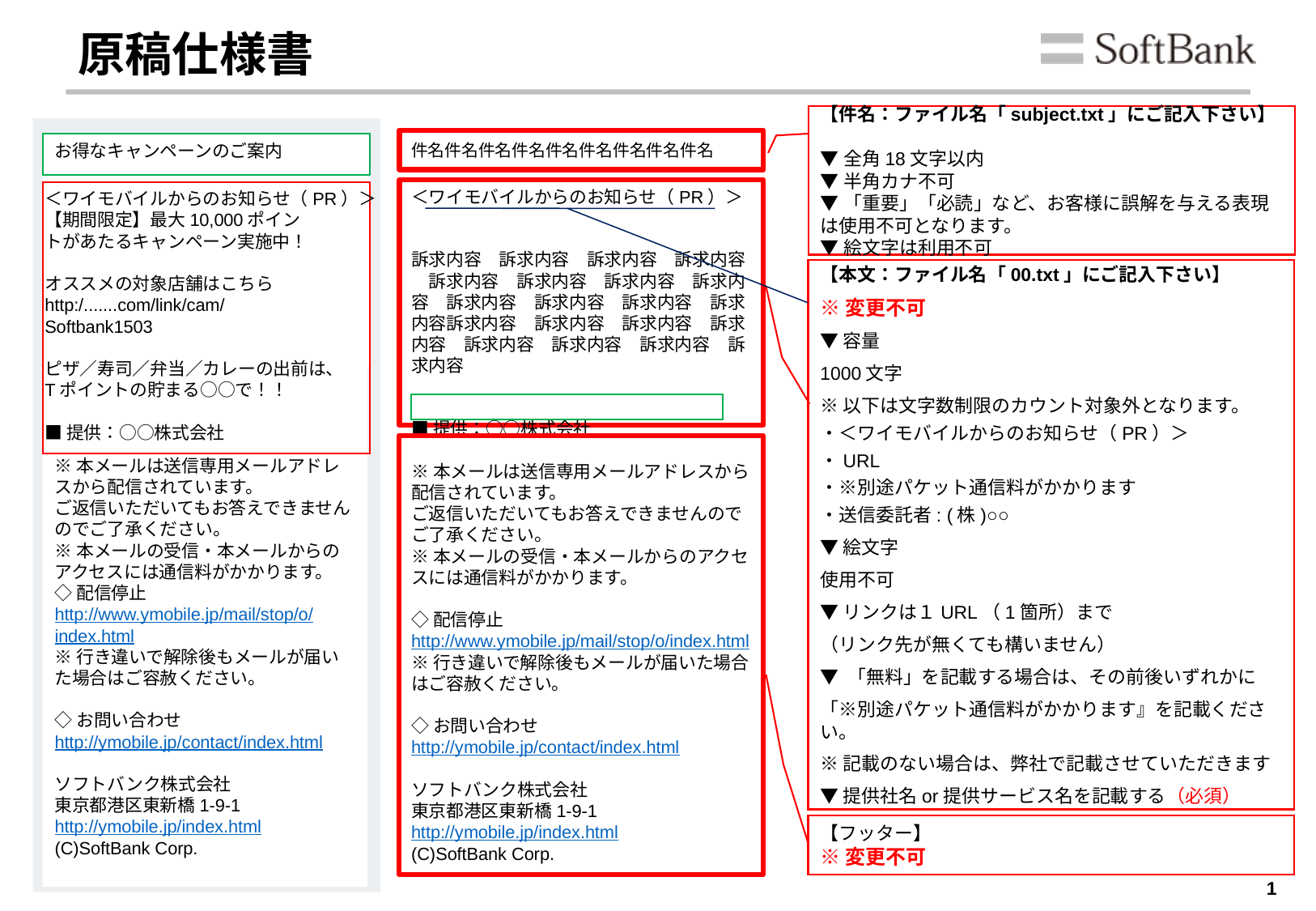

# 原稿仕様書
【件名：ファイル名「subject.txt」にご記入下さい】
▼全角18文字以内
▼半角カナ不可
▼「重要」「必読」など、お客様に誤解を与える表現は使用不可となります。
▼絵文字は利用不可

件名件名件名件名件名件名件名件名件名
見本

お得なキャンペーンのご案内
＜ワイモバイルからのお知らせ（PR）＞

訴求内容　訴求内容　訴求内容　訴求内容　訴求内容　訴求内容　訴求内容　訴求内容　訴求内容　訴求内容　訴求内容　訴求内容訴求内容　訴求内容　訴求内容　訴求内容　訴求内容　訴求内容　訴求内容　訴求内容

■提供：○○株式会社

※本メールは送信専用メールアドレスから配信されています。
ご返信いただいてもお答えできませんのでご了承ください。
※本メールの受信・本メールからのアクセスには通信料がかかります。

◇配信停止
http://www.ymobile.jp/mail/stop/o/index.html
※行き違いで解除後もメールが届いた場合はご容赦ください。

◇お問い合わせ
http://ymobile.jp/contact/index.html

ソフトバンク株式会社
東京都港区東新橋1-9-1
http://ymobile.jp/index.html
(C)SoftBank Corp.
＜ワイモバイルからのお知らせ（PR）＞
【期間限定】最大10,000ポイン
トがあたるキャンペーン実施中！
オススメの対象店舗はこちら
http:/.......com/link/cam/
Softbank1503
ピザ／寿司／弁当／カレーの出前は、
Tポイントの貯まる○○で！！

■提供：○○株式会社

【本文：ファイル名「00.txt」にご記入下さい】
※変更不可
▼容量
1000文字
※以下は文字数制限のカウント対象外となります。
・＜ワイモバイルからのお知らせ（PR）＞
・URL
・※別途パケット通信料がかかります
・送信委託者: (株)○○
▼絵文字
使用不可
▼リンクは１URL（1箇所）まで
（リンク先が無くても構いません）
▼ 「無料」を記載する場合は、その前後いずれかに
「※別途パケット通信料がかかります』を記載ください。
※記載のない場合は、弊社で記載させていただきます
▼提供社名or提供サービス名を記載する（必須）

※本メールは送信専用メールアドレスから配信されています。
ご返信いただいてもお答えできませんのでご了承ください。
※本メールの受信・本メールからのアクセスには通信料がかかります。
◇配信停止
http://www.ymobile.jp/mail/stop/o/index.html
※行き違いで解除後もメールが届いた場合はご容赦ください。

◇お問い合わせ
http://ymobile.jp/contact/index.html

ソフトバンク株式会社
東京都港区東新橋1-9-1
http://ymobile.jp/index.html
(C)SoftBank Corp.

【フッター】
※変更不可